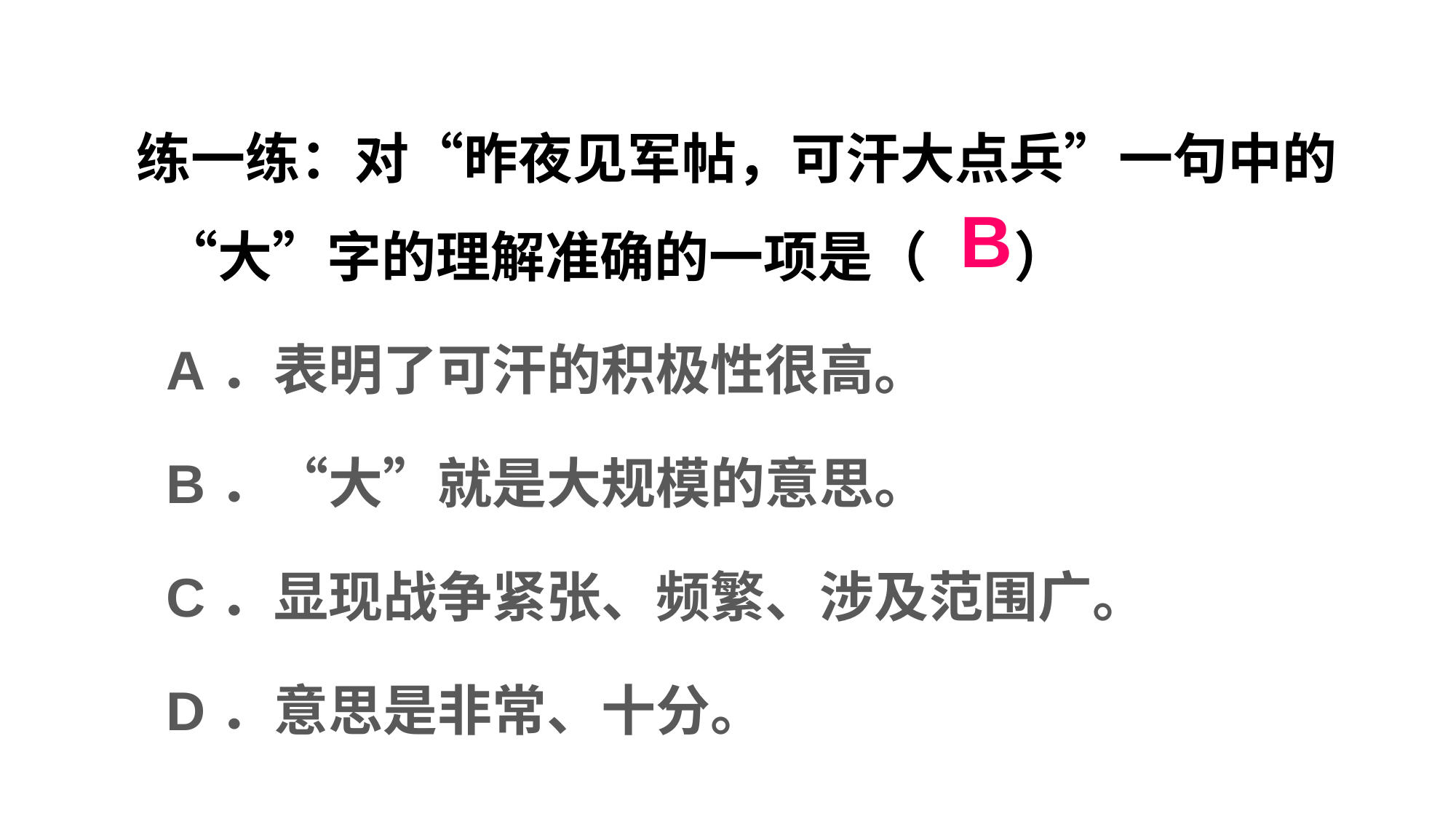

练一练：对“昨夜见军帖，可汗大点兵”一句中的“大”字的理解准确的一项是（       ）
  A．表明了可汗的积极性很高。
  B．“大”就是大规模的意思。
  C．显现战争紧张、频繁、涉及范围广。
  D．意思是非常、十分。
B